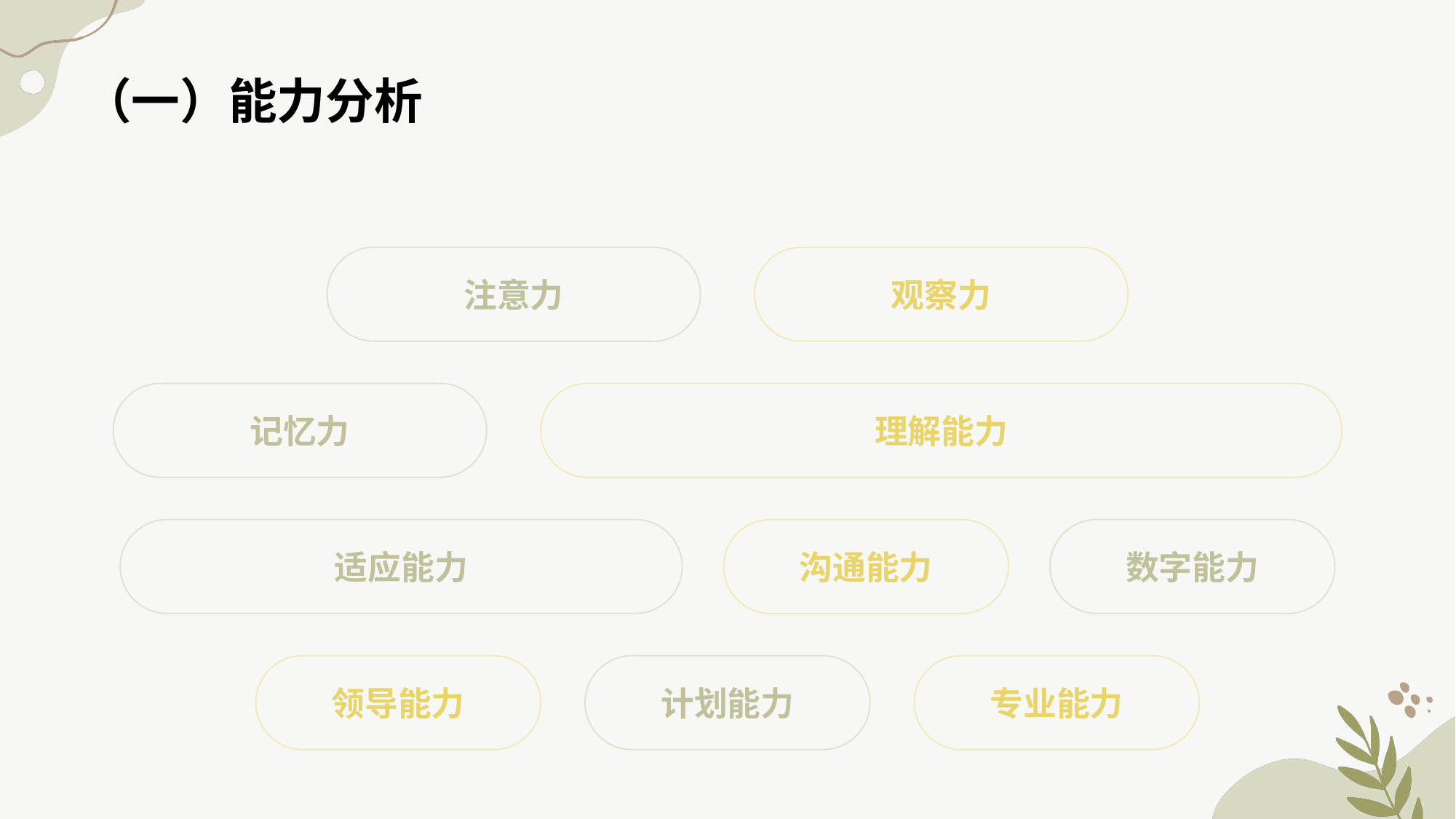

（一）能力分析
注意力
观察力
记忆力
理解能力
适应能力
沟通能力
数字能力
领导能力
计划能力
专业能力